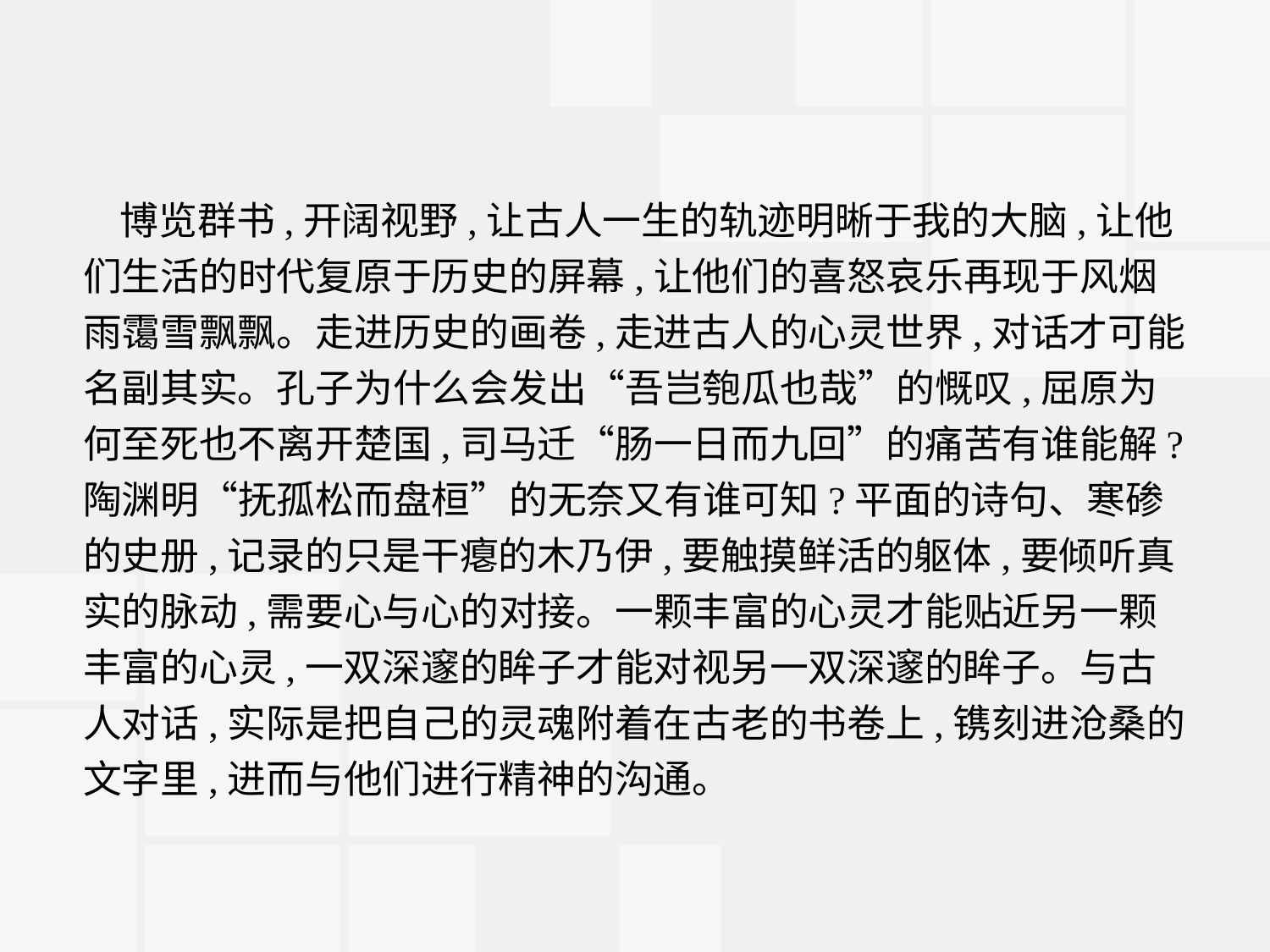

博览群书,开阔视野,让古人一生的轨迹明晰于我的大脑,让他们生活的时代复原于历史的屏幕,让他们的喜怒哀乐再现于风烟雨霭雪飘飘。走进历史的画卷,走进古人的心灵世界,对话才可能名副其实。孔子为什么会发出“吾岂匏瓜也哉”的慨叹,屈原为何至死也不离开楚国,司马迁“肠一日而九回”的痛苦有谁能解?陶渊明“抚孤松而盘桓”的无奈又有谁可知?平面的诗句、寒碜的史册,记录的只是干瘪的木乃伊,要触摸鲜活的躯体,要倾听真实的脉动,需要心与心的对接。一颗丰富的心灵才能贴近另一颗丰富的心灵,一双深邃的眸子才能对视另一双深邃的眸子。与古人对话,实际是把自己的灵魂附着在古老的书卷上,镌刻进沧桑的文字里,进而与他们进行精神的沟通。